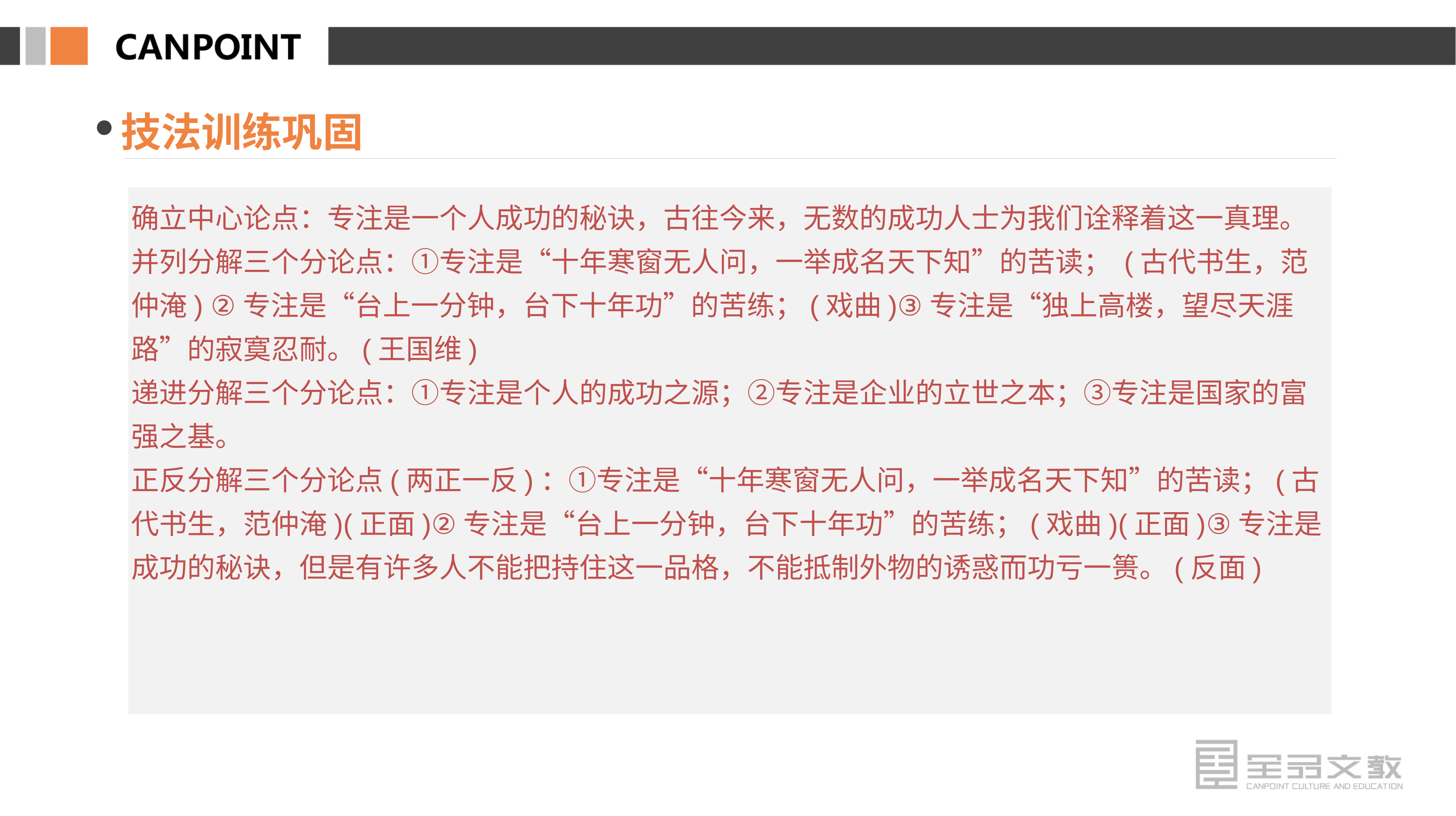

技法训练巩固

确立中心论点：专注是一个人成功的秘诀，古往今来，无数的成功人士为我们诠释着这一真理。
并列分解三个分论点：①专注是“十年寒窗无人问，一举成名天下知”的苦读； (古代书生，范仲淹) ②专注是“台上一分钟，台下十年功”的苦练；(戏曲)③专注是“独上高楼，望尽天涯路”的寂寞忍耐。(王国维)
递进分解三个分论点：①专注是个人的成功之源；②专注是企业的立世之本；③专注是国家的富强之基。
正反分解三个分论点(两正一反)：①专注是“十年寒窗无人问，一举成名天下知”的苦读；(古代书生，范仲淹)(正面)②专注是“台上一分钟，台下十年功”的苦练；(戏曲)(正面)③专注是成功的秘诀，但是有许多人不能把持住这一品格，不能抵制外物的诱惑而功亏一篑。(反面)